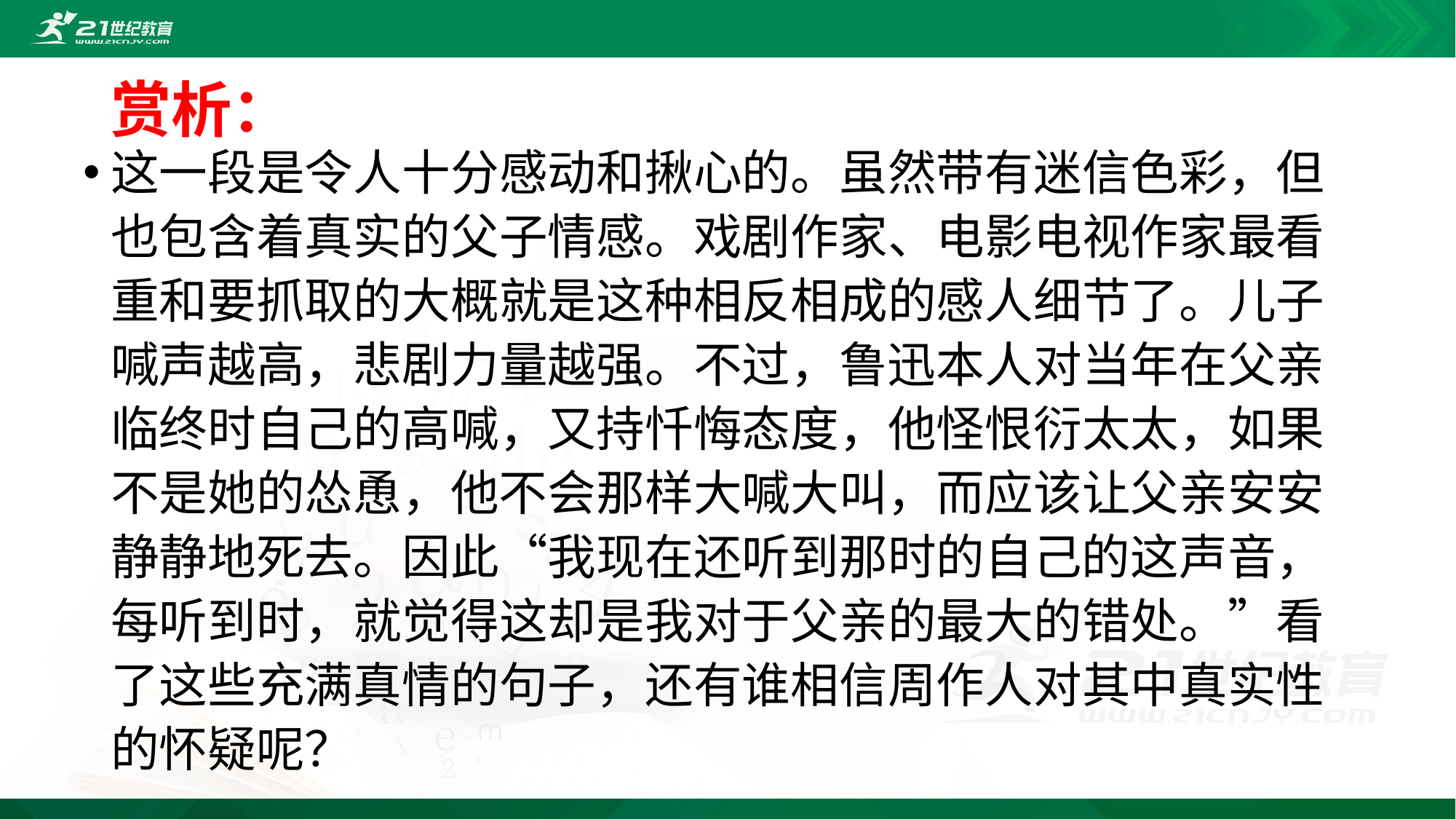

# 赏析：
这一段是令人十分感动和揪心的。虽然带有迷信色彩，但也包含着真实的父子情感。戏剧作家、电影电视作家最看重和要抓取的大概就是这种相反相成的感人细节了。儿子喊声越高，悲剧力量越强。不过，鲁迅本人对当年在父亲临终时自己的高喊，又持忏悔态度，他怪恨衍太太，如果不是她的怂恿，他不会那样大喊大叫，而应该让父亲安安静静地死去。因此“我现在还听到那时的自己的这声音，每听到时，就觉得这却是我对于父亲的最大的错处。”看了这些充满真情的句子，还有谁相信周作人对其中真实性的怀疑呢？